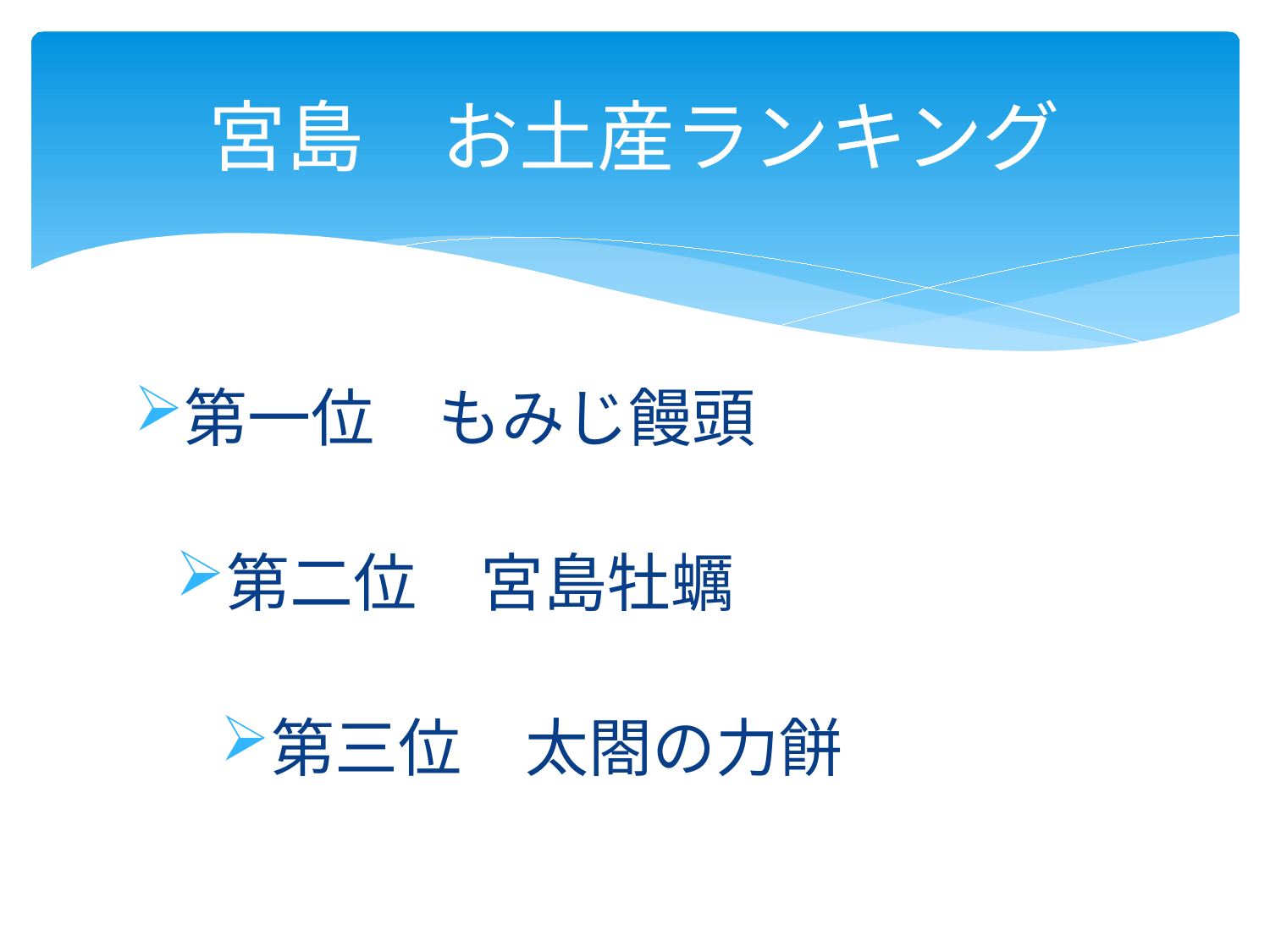

# 宮島　お土産ランキング
第一位　もみじ饅頭
第二位　宮島牡蠣
第三位　太閤の力餅